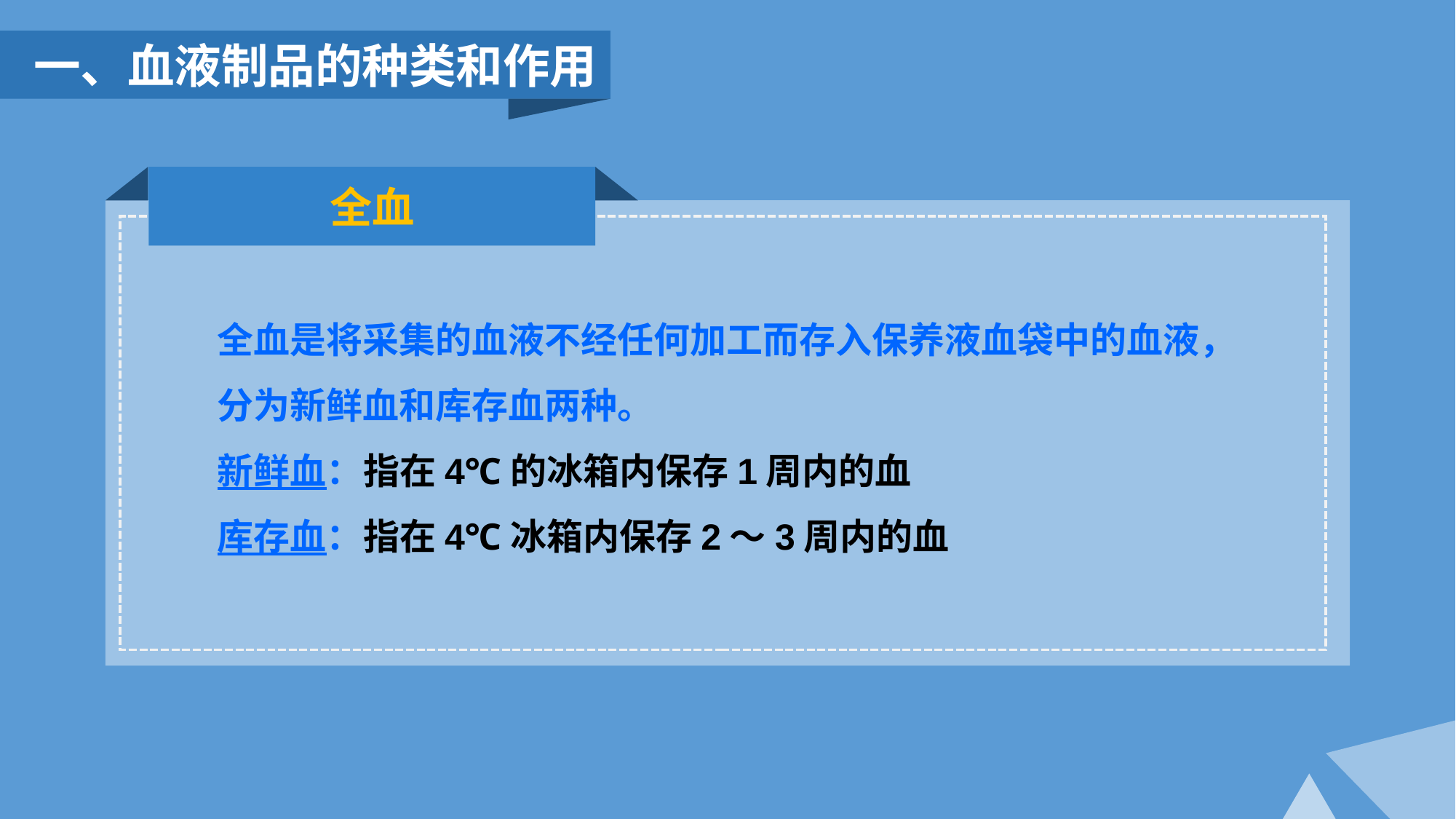

一、血液制品的种类和作用

全血

全血是将采集的血液不经任何加工而存入保养液血袋中的血液，分为新鲜血和库存血两种。
新鲜血：指在4℃的冰箱内保存1周内的血
库存血：指在4℃冰箱内保存2～3周内的血